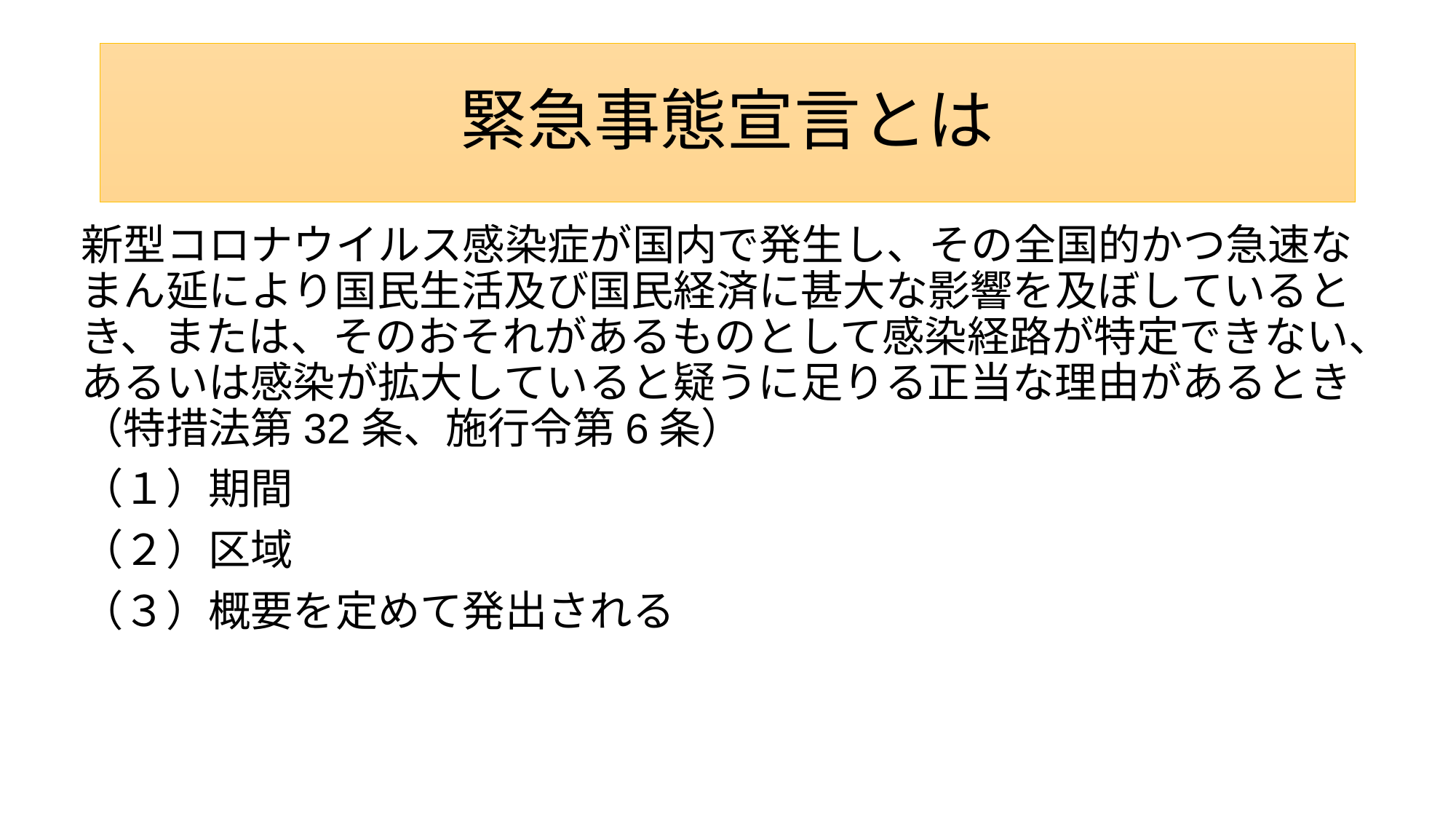

# 緊急事態宣言とは
新型コロナウイルス感染症が国内で発生し、その全国的かつ急速な
まん延により国民生活及び国民経済に甚大な影響を及ぼしていると
き、または、そのおそれがあるものとして感染経路が特定できない、
あるいは感染が拡大していると疑うに足りる正当な理由があるとき
（特措法第32条、施行令第6条）
（１）期間
（２）区域
（３）概要を定めて発出される